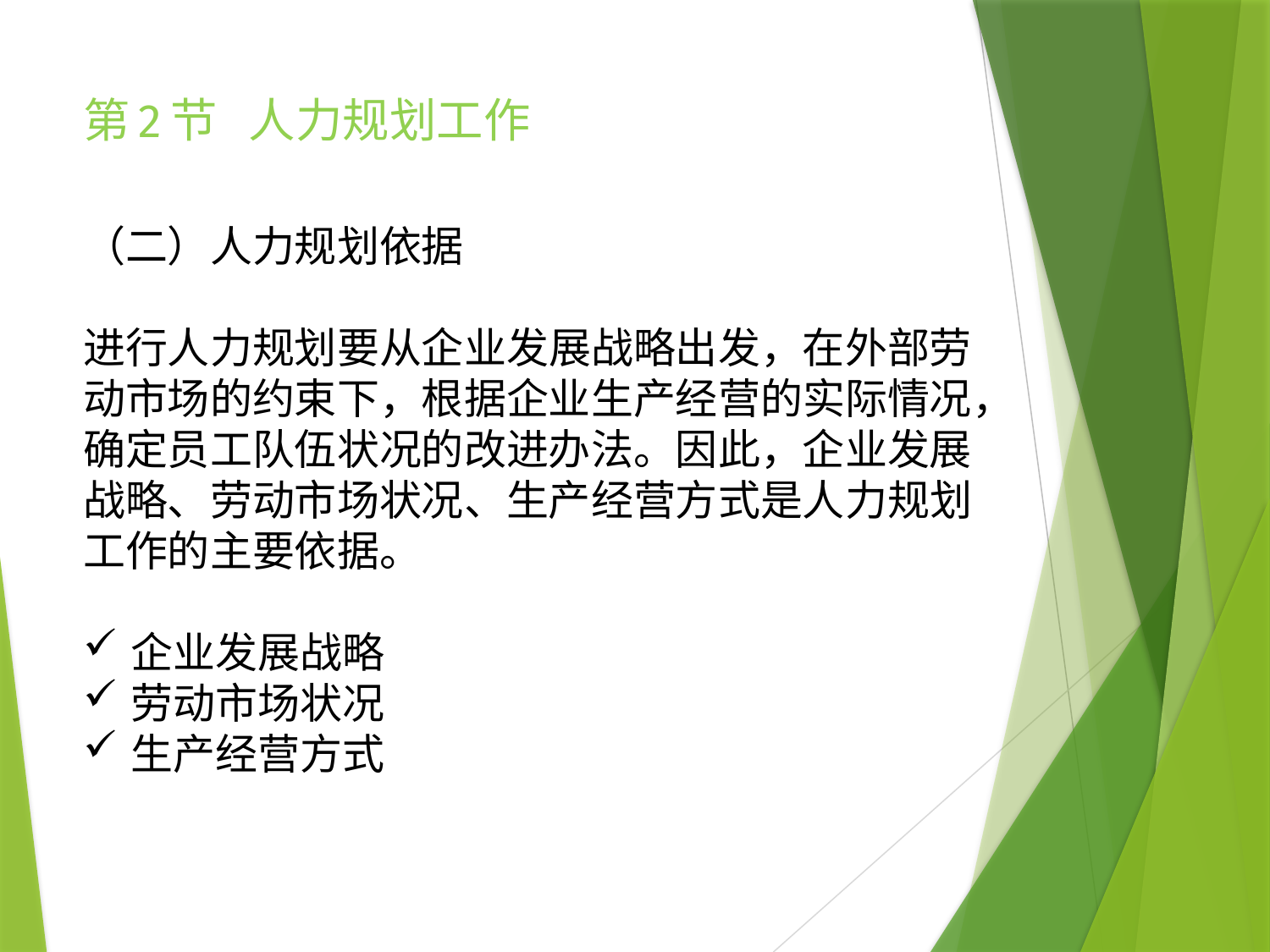

# 第2节   人力规划工作
（二）人力规划依据

进行人力规划要从企业发展战略出发，在外部劳动市场的约束下，根据企业生产经营的实际情况，确定员工队伍状况的改进办法。因此，企业发展战略、劳动市场状况、生产经营方式是人力规划工作的主要依据。

企业发展战略
劳动市场状况
生产经营方式